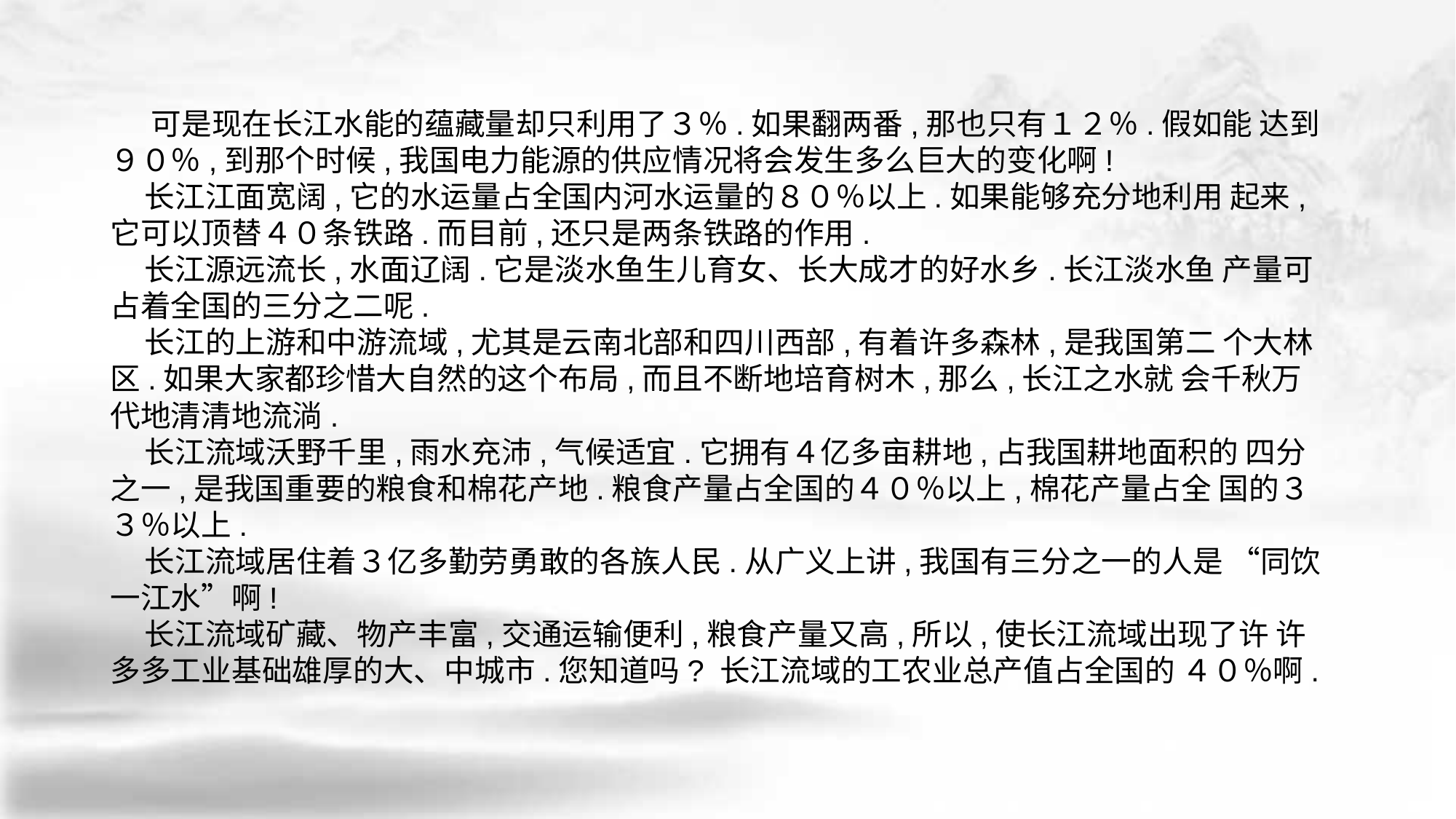

可是现在长江水能的蕴藏量却只利用了３％.如果翻两番,那也只有１２％.假如能 达到９０％,到那个时候,我国电力能源的供应情况将会发生多么巨大的变化啊!
    长江江面宽阔,它的水运量占全国内河水运量的８０％以上.如果能够充分地利用 起来,它可以顶替４０条铁路.而目前,还只是两条铁路的作用.
    长江源远流长,水面辽阔.它是淡水鱼生儿育女、长大成才的好水乡.长江淡水鱼 产量可占着全国的三分之二呢.
    长江的上游和中游流域,尤其是云南北部和四川西部,有着许多森林,是我国第二 个大林区.如果大家都珍惜大自然的这个布局,而且不断地培育树木,那么,长江之水就 会千秋万代地清清地流淌.
    长江流域沃野千里,雨水充沛,气候适宜.它拥有４亿多亩耕地,占我国耕地面积的 四分之一,是我国重要的粮食和棉花产地.粮食产量占全国的４０％以上,棉花产量占全 国的３３％以上.
    长江流域居住着３亿多勤劳勇敢的各族人民.从广义上讲,我国有三分之一的人是 “同饮一江水”啊!
    长江流域矿藏、物产丰富,交通运输便利,粮食产量又高,所以,使长江流域出现了许 许多多工业基础雄厚的大、中城市.您知道吗? 长江流域的工农业总产值占全国的 ４０％啊.